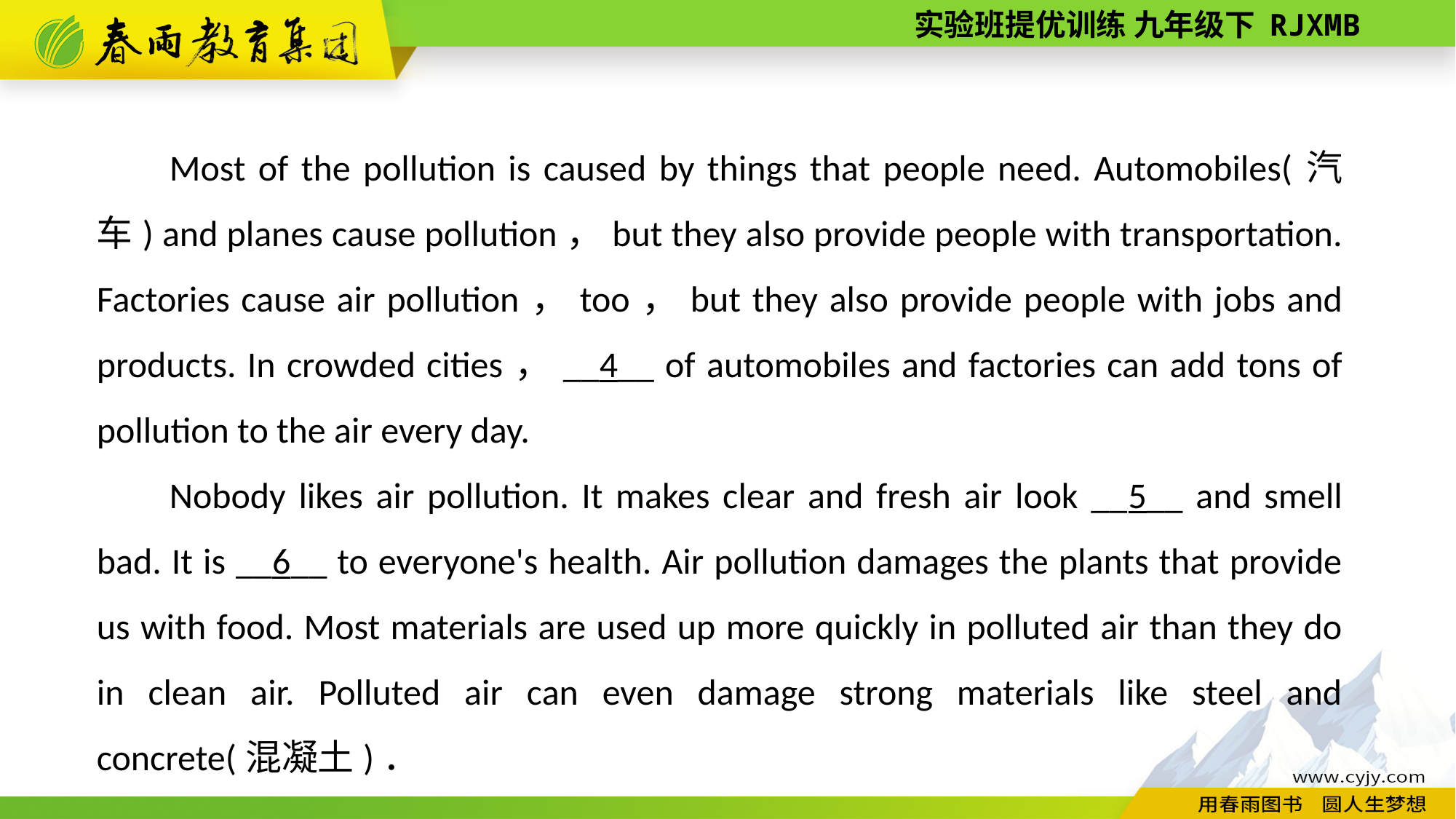

Most of the pollution is caused by things that people need. Automobiles(汽车) and planes cause pollution，but they also provide people with transportation. Factories cause air pollution，too，but they also provide people with jobs and products. In crowded cities，__4__ of automobiles and factories can add tons of pollution to the air every day.
Nobody likes air pollution. It makes clear and fresh air look __5__ and smell bad. It is __6__ to everyone's health. Air pollution damages the plants that provide us with food. Most materials are used up more quickly in polluted air than they do in clean air. Polluted air can even damage strong materials like steel and concrete(混凝土)．